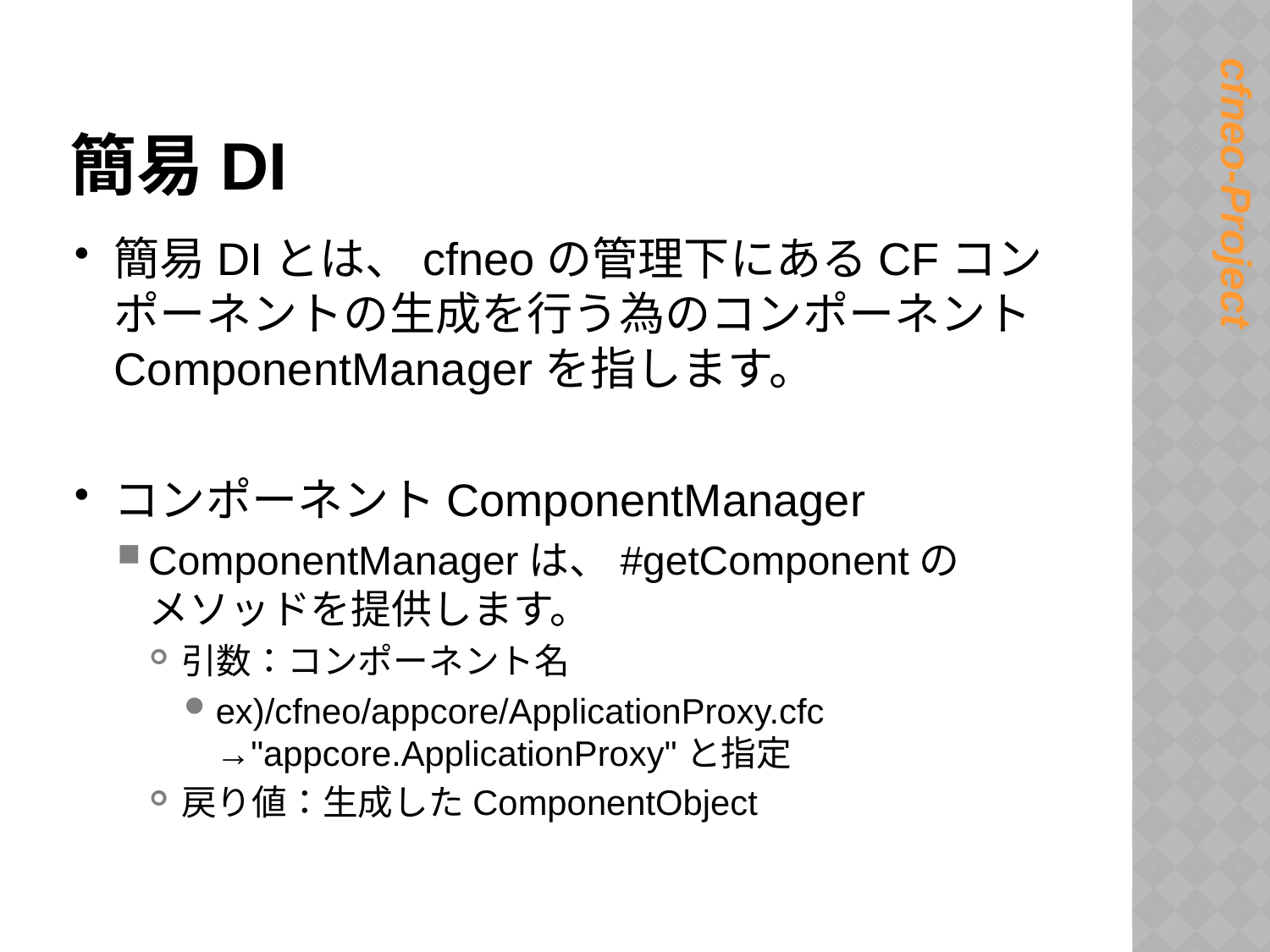

# 簡易DI
簡易DIとは、cfneoの管理下にあるCFコンポーネントの生成を行う為のコンポーネントComponentManagerを指します。

コンポーネントComponentManager
ComponentManagerは、#getComponentの
メソッドを提供します。
引数：コンポーネント名
ex)/cfneo/appcore/ApplicationProxy.cfc
→"appcore.ApplicationProxy"と指定
戻り値：生成したComponentObject